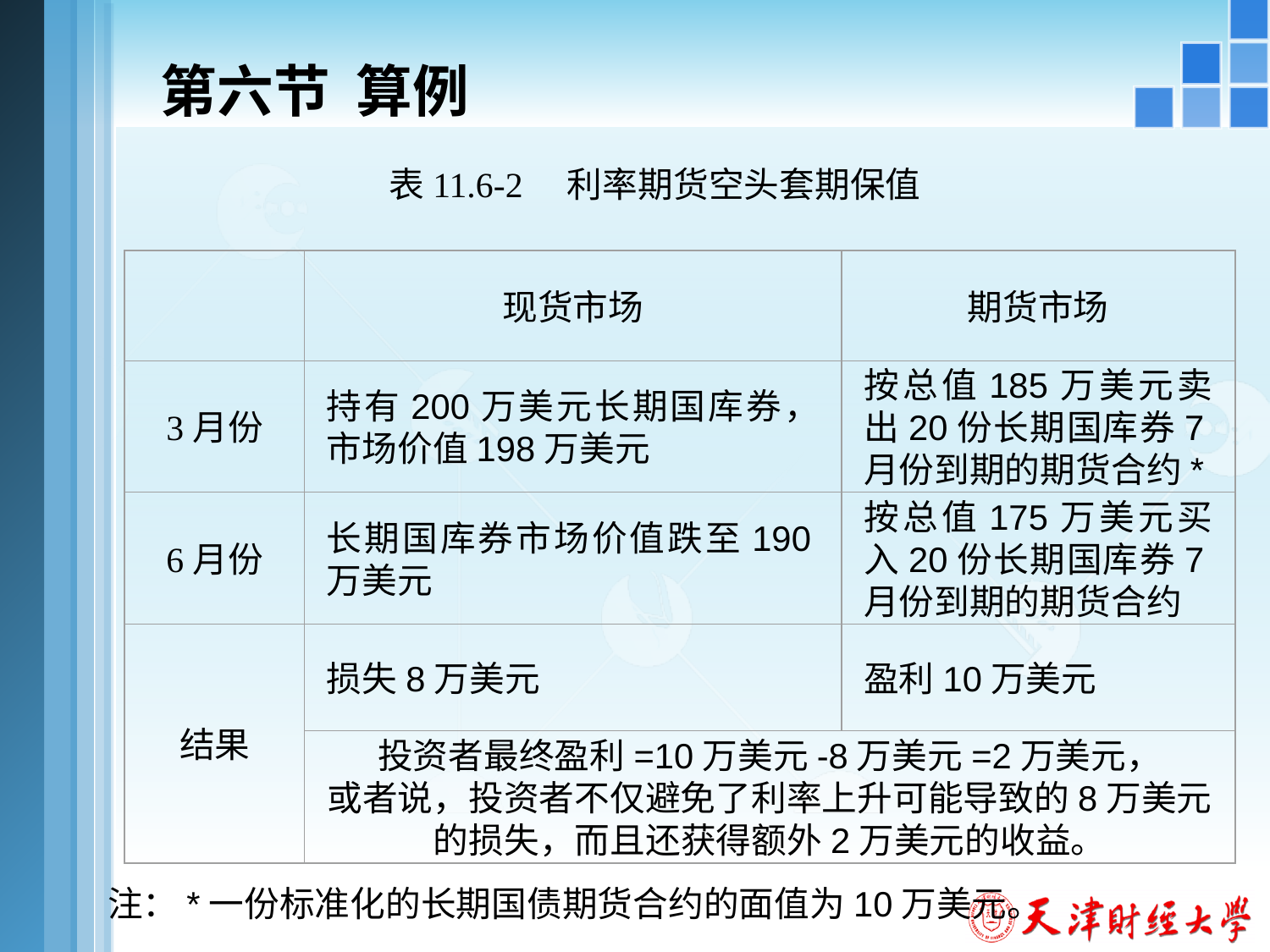

# 第六节  算例
表11.6-2    利率期货空头套期保值

现货市场

期货市场

3月份

持有200万美元长期国库券，市场价值198万美元

按总值185万美元卖出20份长期国库券7月份到期的期货合约*

6月份

长期国库券市场价值跌至190万美元

按总值175万美元买入20份长期国库券7月份到期的期货合约

结果

损失8万美元

盈利10万美元

投资者最终盈利=10万美元-8万美元=2万美元，
或者说，投资者不仅避免了利率上升可能导致的8万美元的损失，而且还获得额外2万美元的收益。
注：*一份标准化的长期国债期货合约的面值为10万美元。